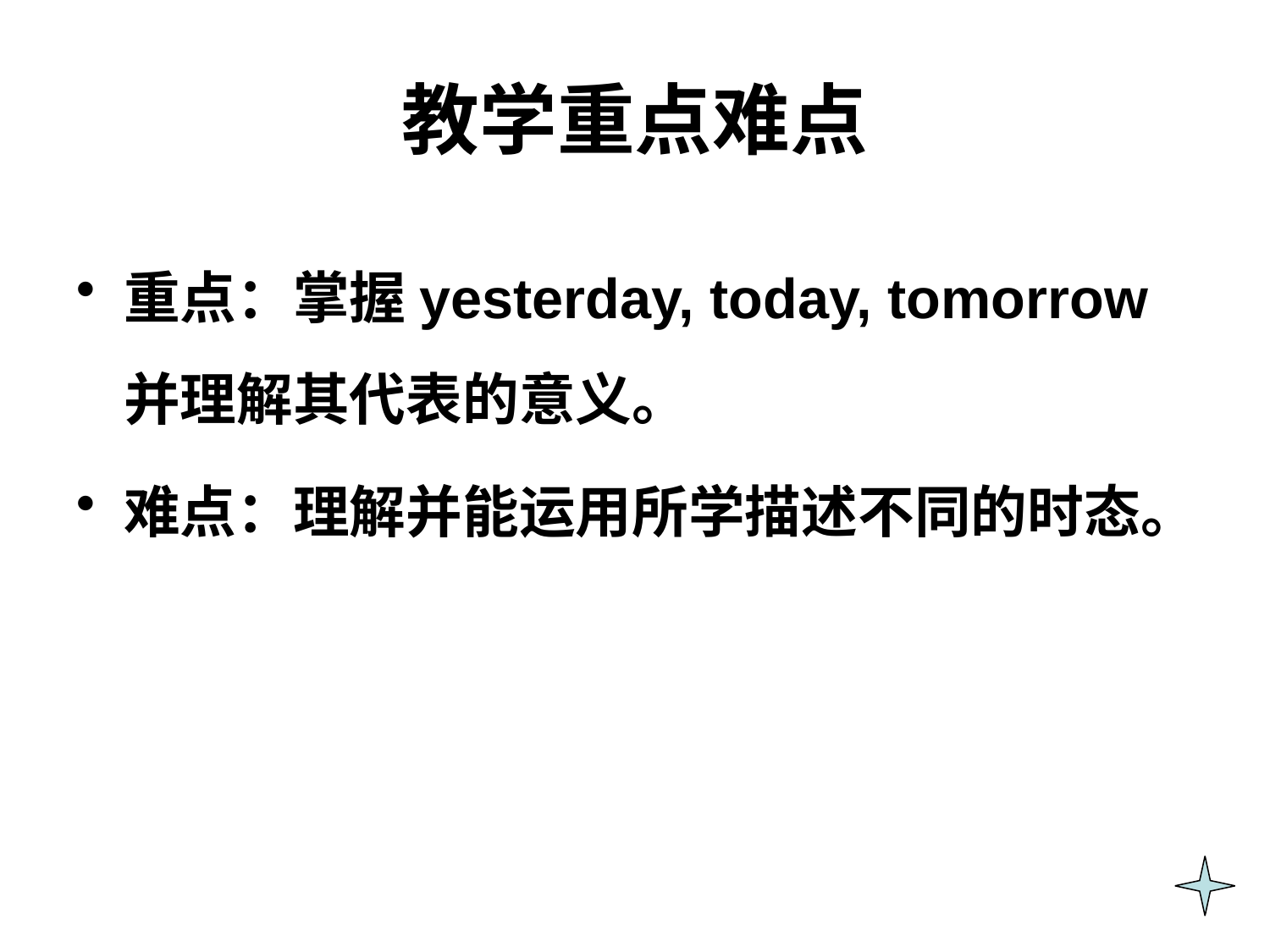

# 教学重点难点
重点：掌握yesterday, today, tomorrow 并理解其代表的意义。
难点：理解并能运用所学描述不同的时态。